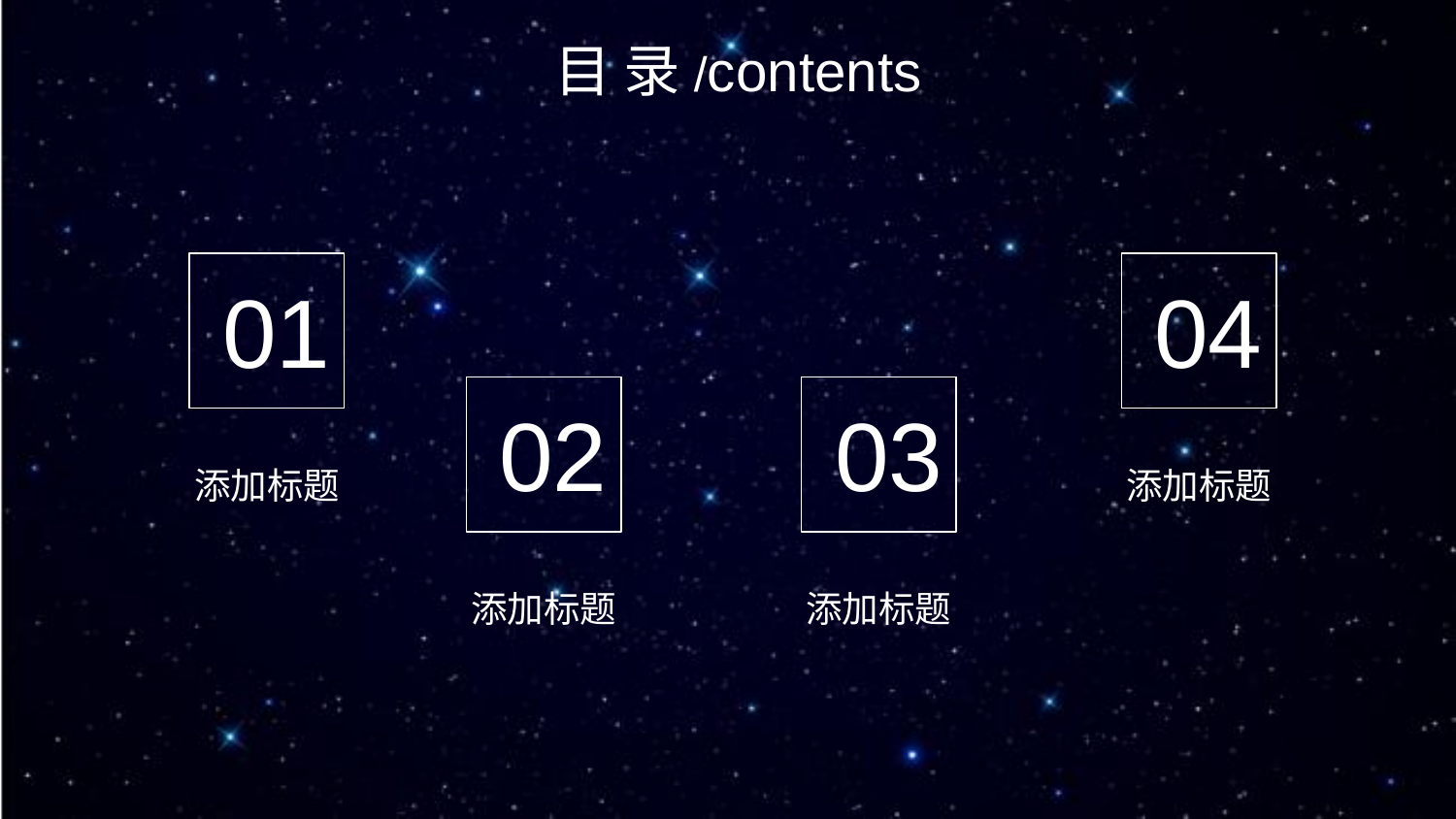

目 录/contents

01
04

02
03
添加标题
添加标题
添加标题
添加标题